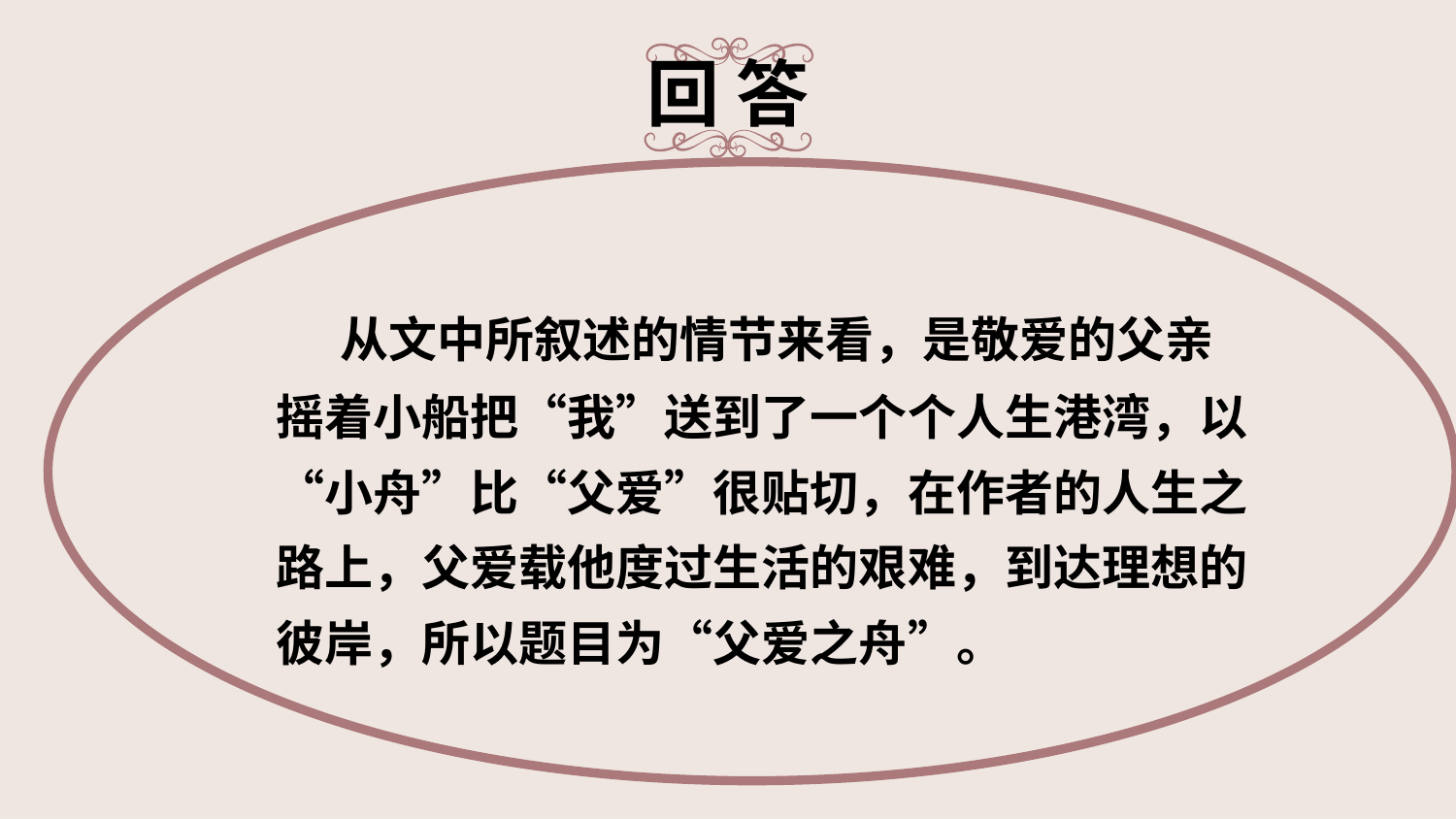

# 回 答

    从文中所叙述的情节来看，是敬爱的父亲摇着小船把“我”送到了一个个人生港湾，以“小舟”比“父爱”很贴切，在作者的人生之路上，父爱载他度过生活的艰难，到达理想的彼岸，所以题目为“父爱之舟”。